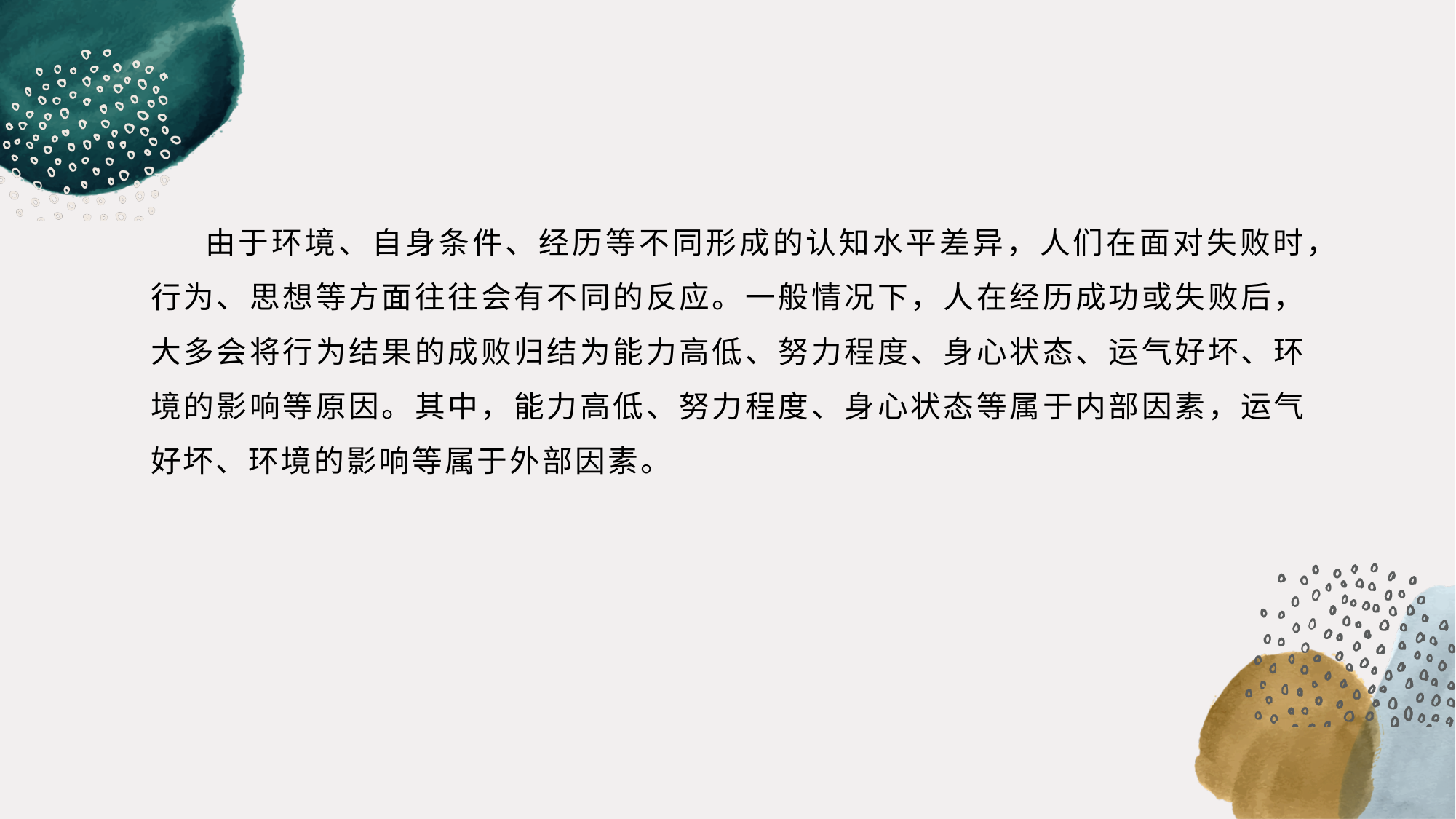

由于环境、自身条件、经历等不同形成的认知水平差异，人们在面对失败时，行为、思想等方面往往会有不同的反应。一般情况下，人在经历成功或失败后，大多会将行为结果的成败归结为能力高低、努力程度、身心状态、运气好坏、环境的影响等原因。其中，能力高低、努力程度、身心状态等属于内部因素，运气好坏、环境的影响等属于外部因素。